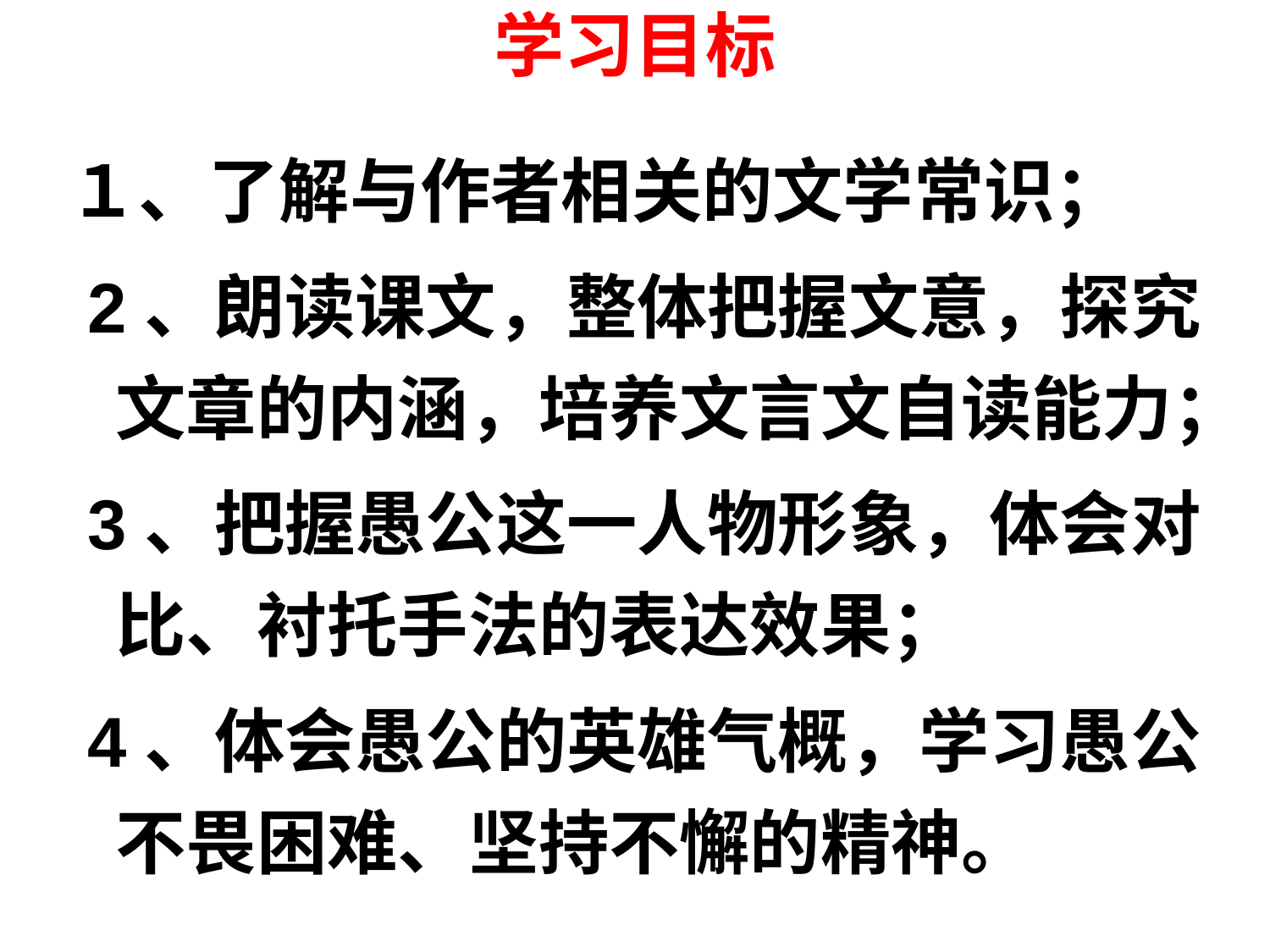

# 学习目标
１、了解与作者相关的文学常识；
 2、朗读课文，整体把握文意，探究文章的内涵，培养文言文自读能力；
 3、把握愚公这一人物形象，体会对比、衬托手法的表达效果；
 4、体会愚公的英雄气概，学习愚公不畏困难、坚持不懈的精神。